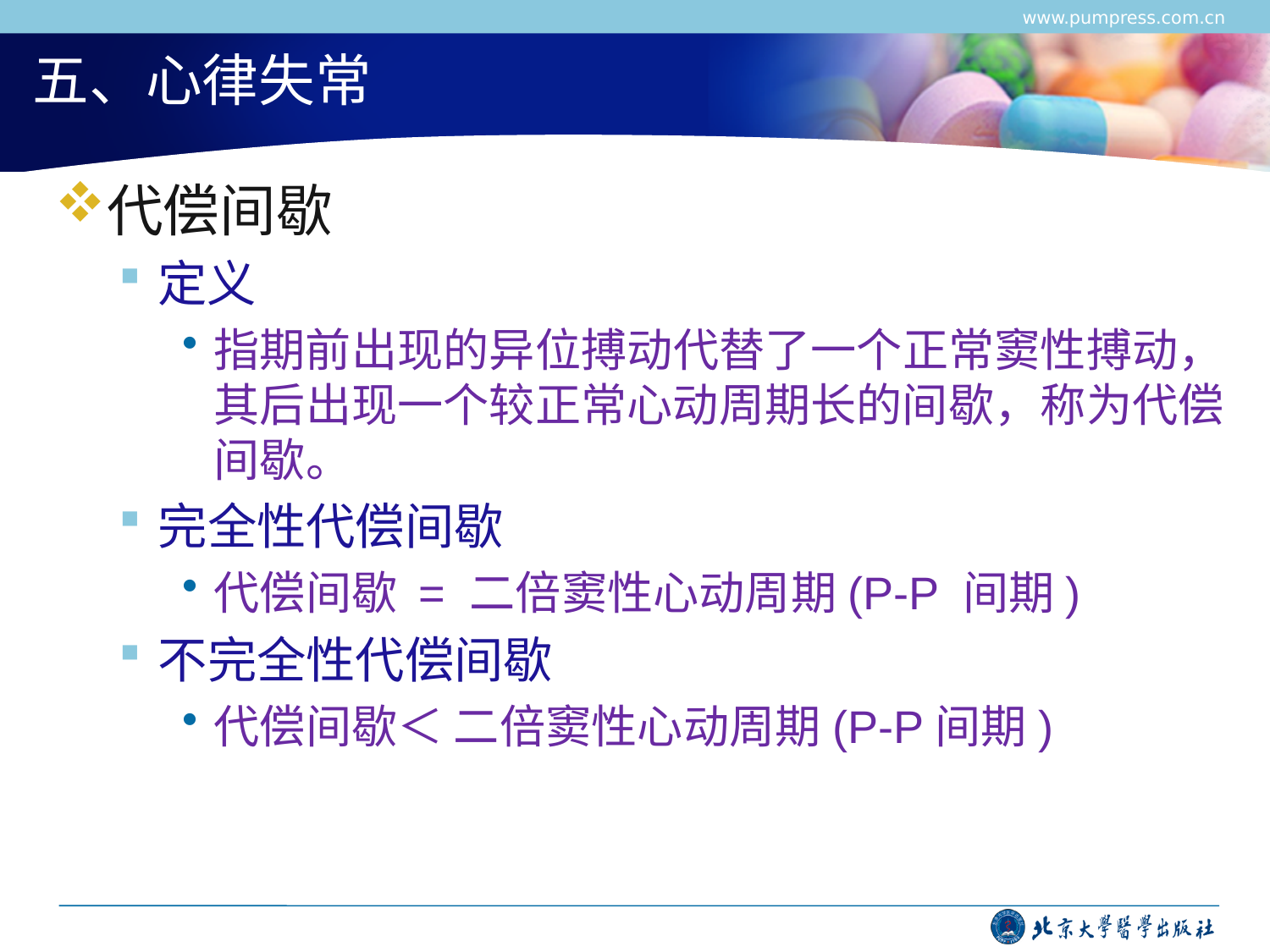

www.pumpress.com.cn
# 五、心律失常
代偿间歇
定义
指期前出现的异位搏动代替了一个正常窦性搏动，其后出现一个较正常心动周期长的间歇，称为代偿间歇。
完全性代偿间歇
代偿间歇 = 二倍窦性心动周期(P-P 间期)
不完全性代偿间歇
代偿间歇＜ 二倍窦性心动周期(P-P间期)